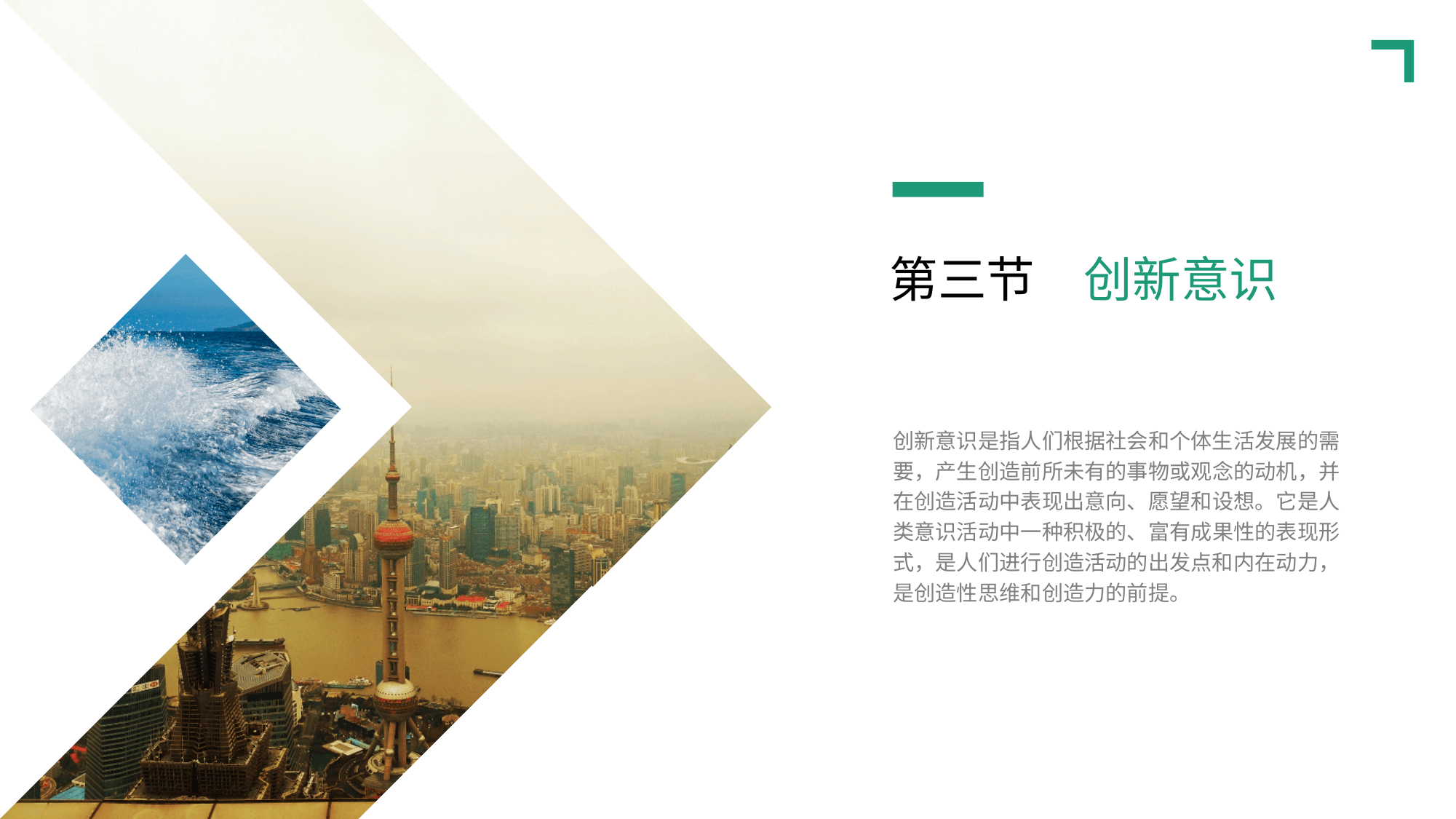

第三节　创新意识

创新意识是指人们根据社会和个体生活发展的需要，产生创造前所未有的事物或观念的动机，并在创造活动中表现出意向、愿望和设想。它是人类意识活动中一种积极的、富有成果性的表现形式，是人们进行创造活动的出发点和内在动力，是创造性思维和创造力的前提。